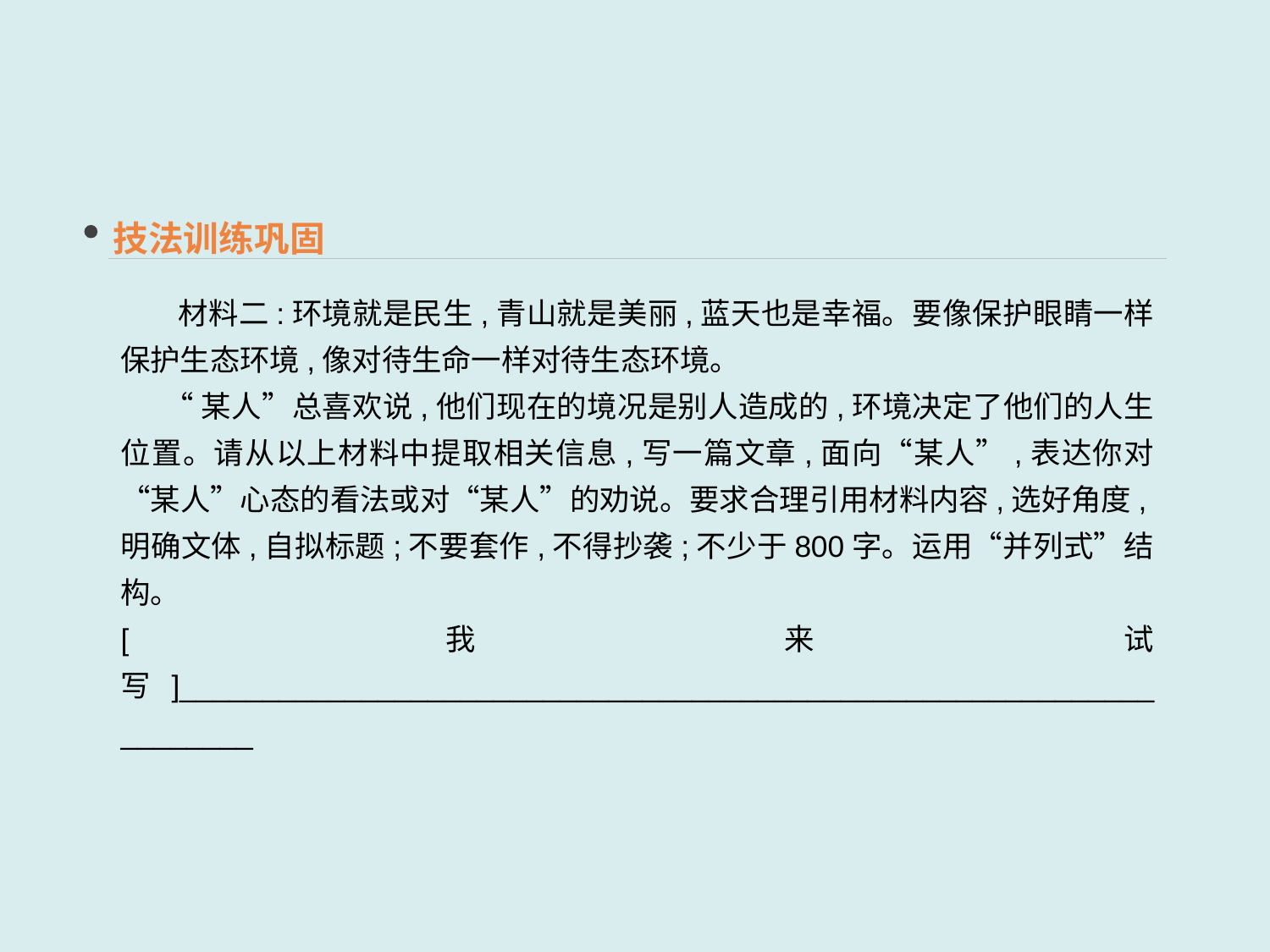

技法训练巩固

       材料二:环境就是民生,青山就是美丽,蓝天也是幸福。要像保护眼睛一样保护生态环境,像对待生命一样对待生态环境。
      “某人”总喜欢说,他们现在的境况是别人造成的,环境决定了他们的人生位置。请从以上材料中提取相关信息,写一篇文章,面向“某人”,表达你对“某人”心态的看法或对“某人”的劝说。要求合理引用材料内容,选好角度,明确文体,自拟标题;不要套作,不得抄袭;不少于800字。运用“并列式”结构。
[我来试写]___________________________________________________________________